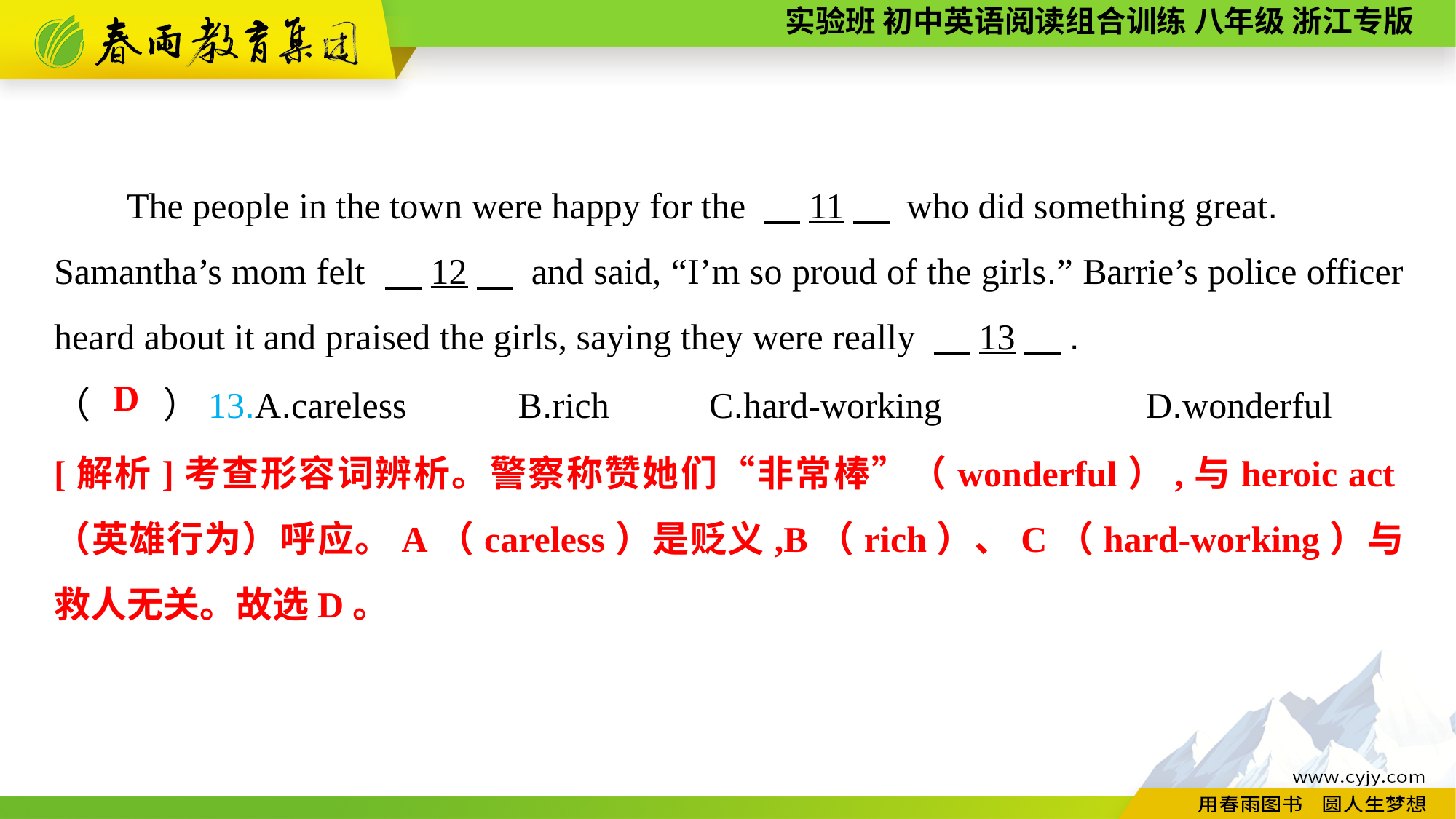

The people in the town were happy for the 　11　 who did something great.
Samantha’s mom felt 　12　 and said, “I’m so proud of the girls.” Barrie’s police officer heard about it and praised the girls, saying they were really 　13　.
（　　）13.A.careless	   B.rich	C.hard-working	            D.wonderful
D
[解析]考查形容词辨析。警察称赞她们“非常棒”（wonderful）,与heroic act（英雄行为）呼应。A（careless）是贬义,B（rich）、C（hard-working）与救人无关。故选D。